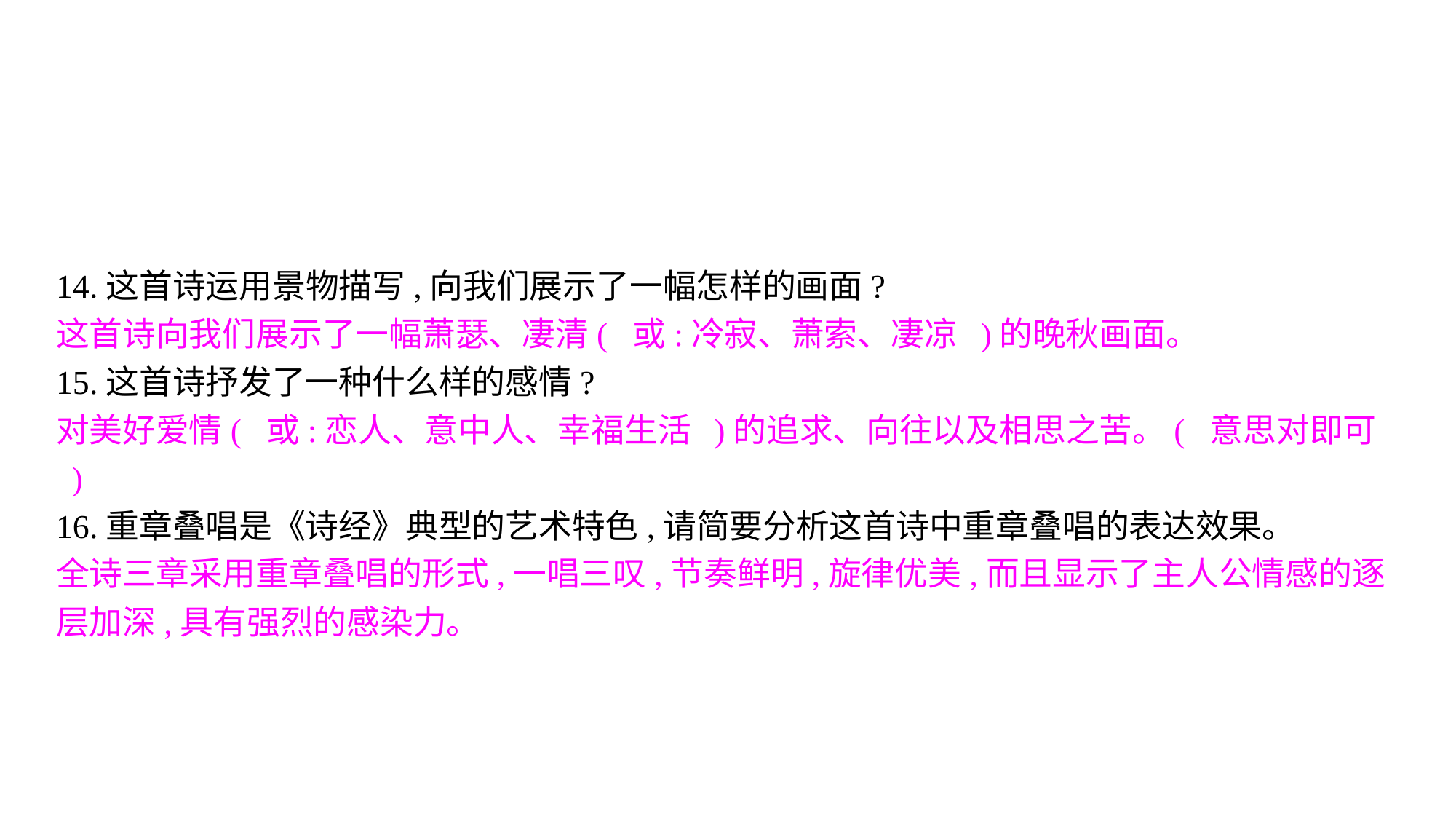

14.这首诗运用景物描写,向我们展示了一幅怎样的画面?
这首诗向我们展示了一幅萧瑟、凄清(  或:冷寂、萧索、凄凉  )的晚秋画面。
15.这首诗抒发了一种什么样的感情?
对美好爱情(  或:恋人、意中人、幸福生活  )的追求、向往以及相思之苦。(  意思对即可  )
16.重章叠唱是《诗经》典型的艺术特色,请简要分析这首诗中重章叠唱的表达效果。
全诗三章采用重章叠唱的形式,一唱三叹,节奏鲜明,旋律优美,而且显示了主人公情感的逐层加深,具有强烈的感染力。